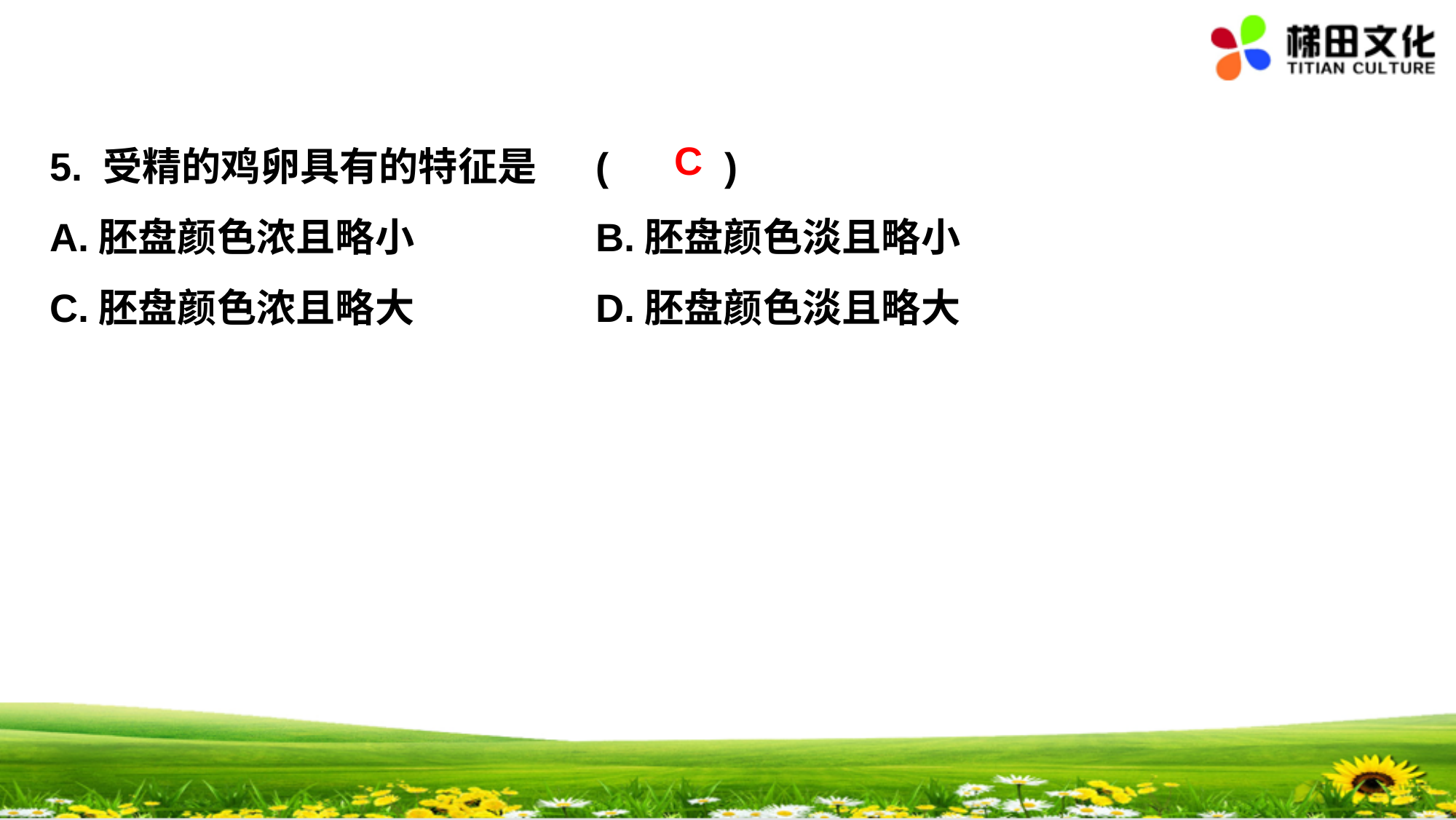

C
5. 受精的鸡卵具有的特征是	(　  　)
A.胚盘颜色浓且略小 		B.胚盘颜色淡且略小
C.胚盘颜色浓且略大 		D.胚盘颜色淡且略大